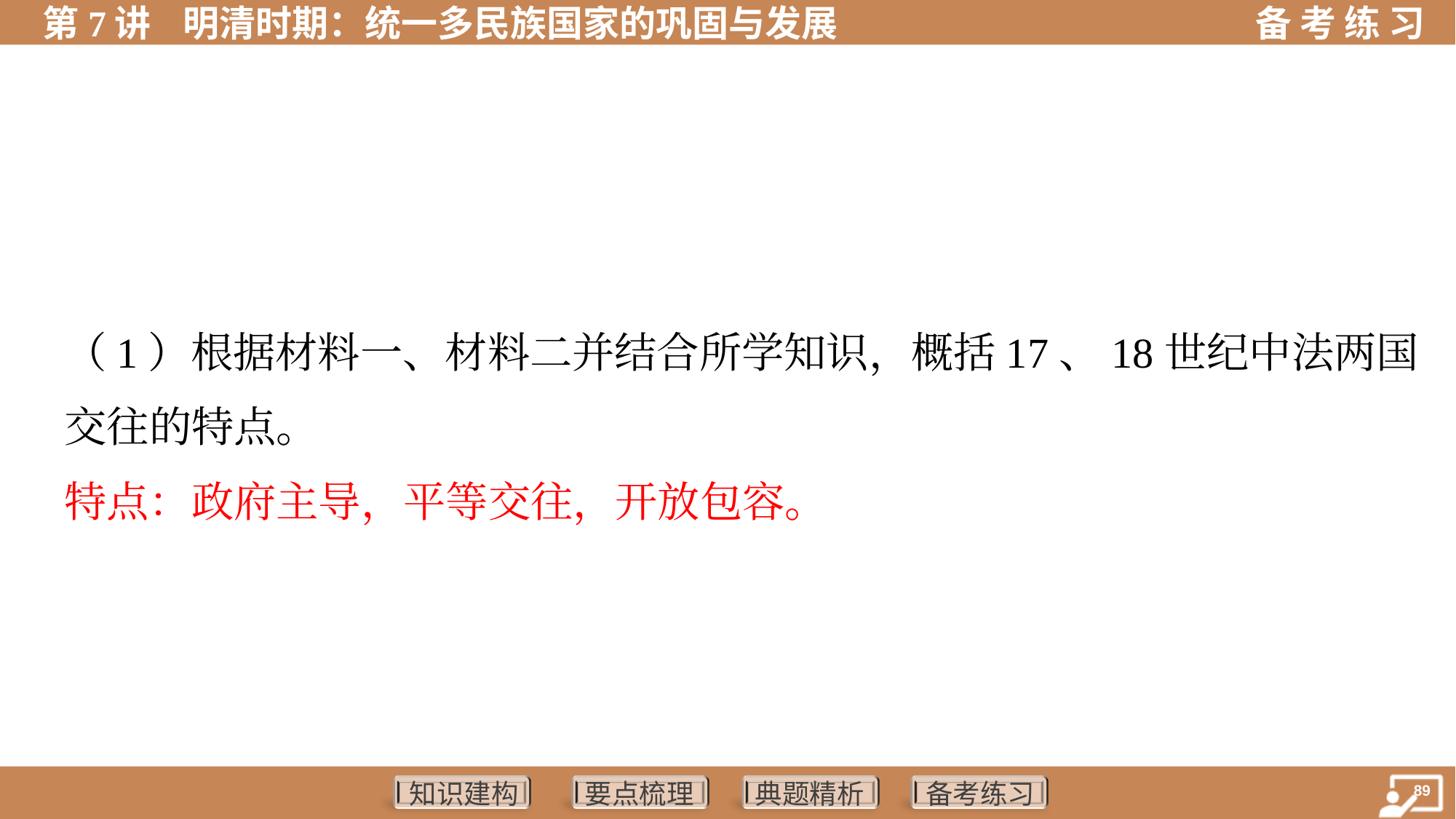

（1）根据材料一、材料二并结合所学知识，概括17、18世纪中法两国
交往的特点。
特点：政府主导，平等交往，开放包容。